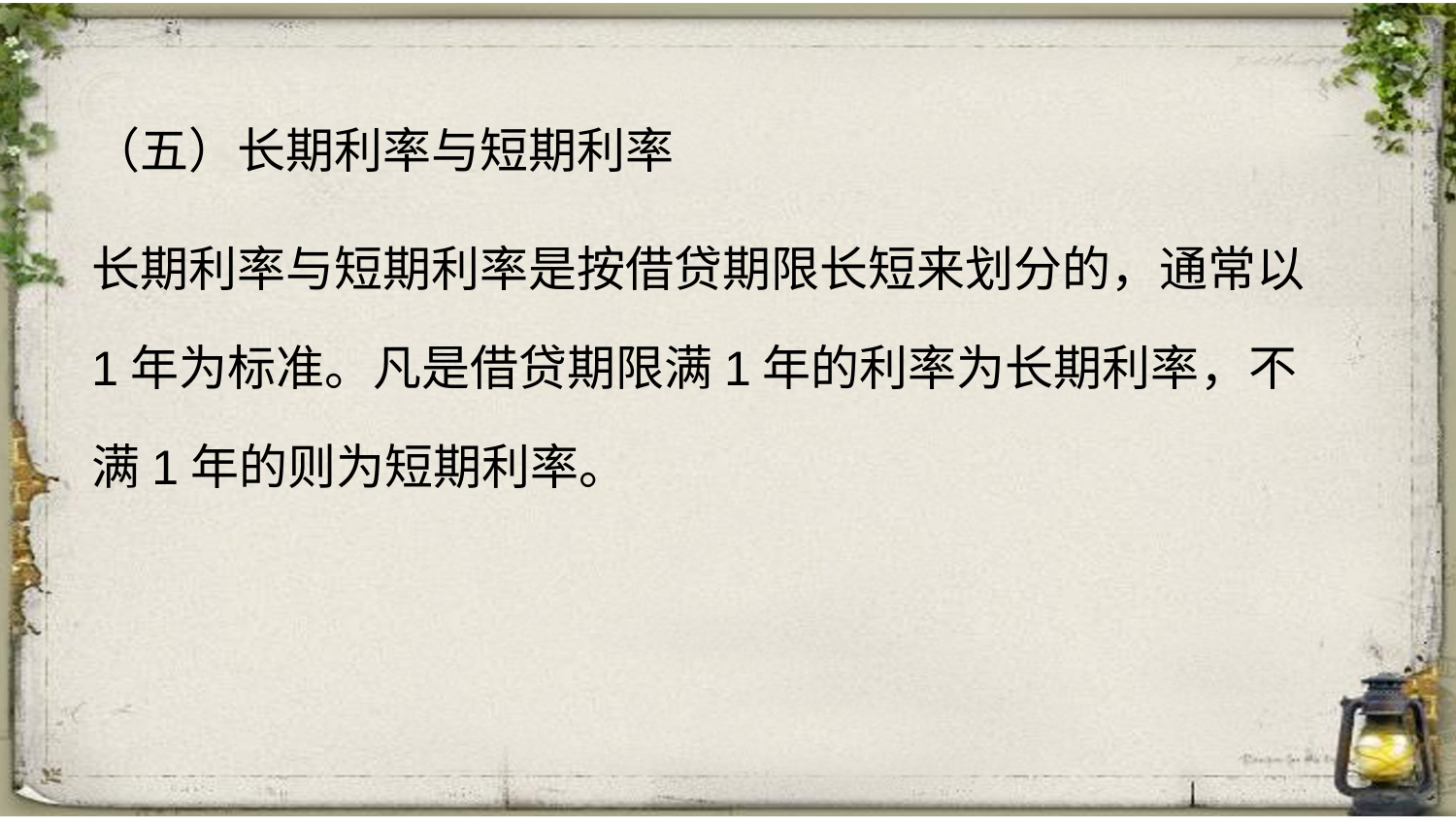

（五）长期利率与短期利率
长期利率与短期利率是按借贷期限长短来划分的，通常以1年为标准。凡是借贷期限满1年的利率为长期利率，不满1年的则为短期利率。